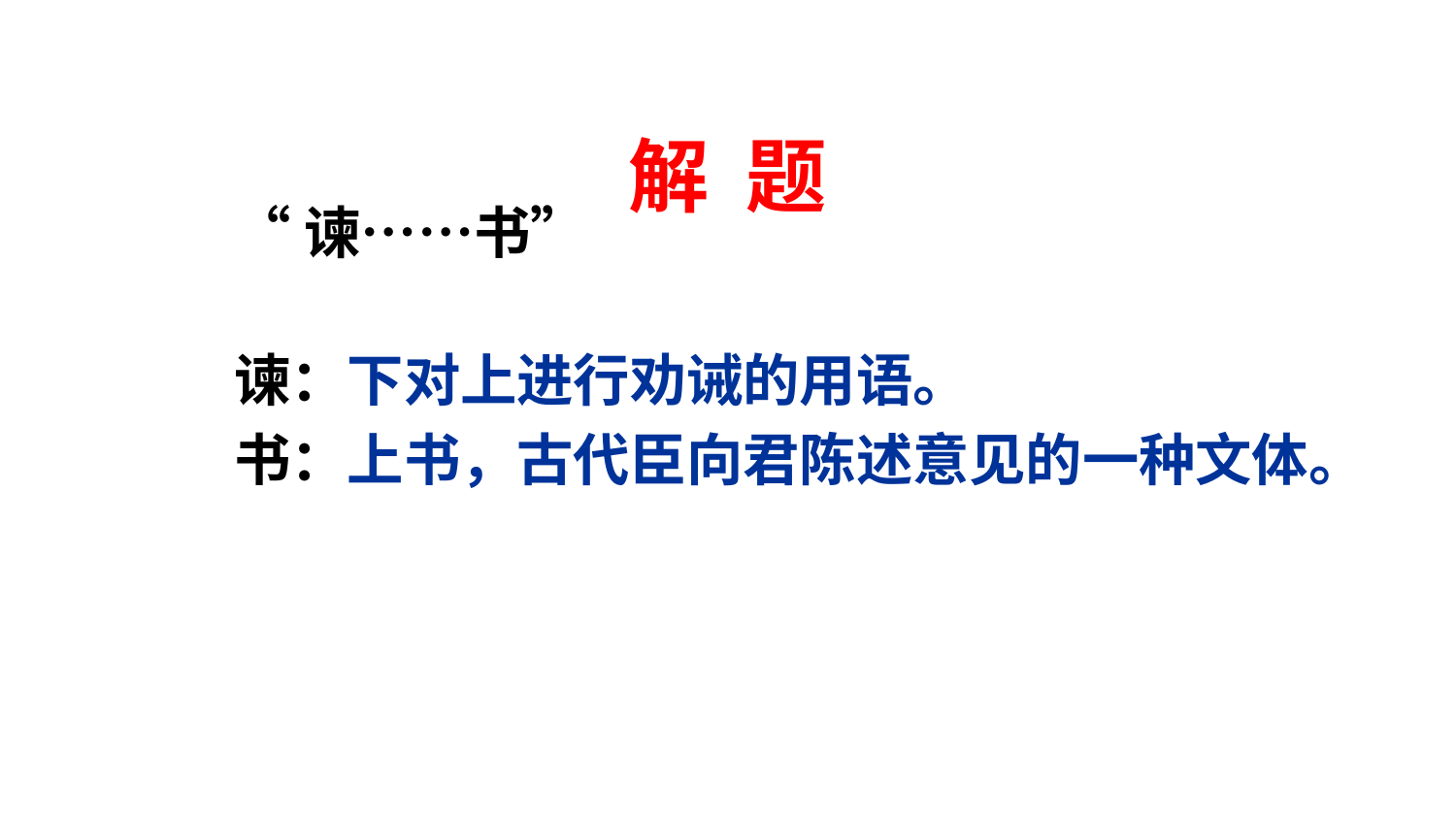

# 解  题
“谏……书”
谏：下对上进行劝诫的用语。
书：上书，古代臣向君陈述意见的一种文体。